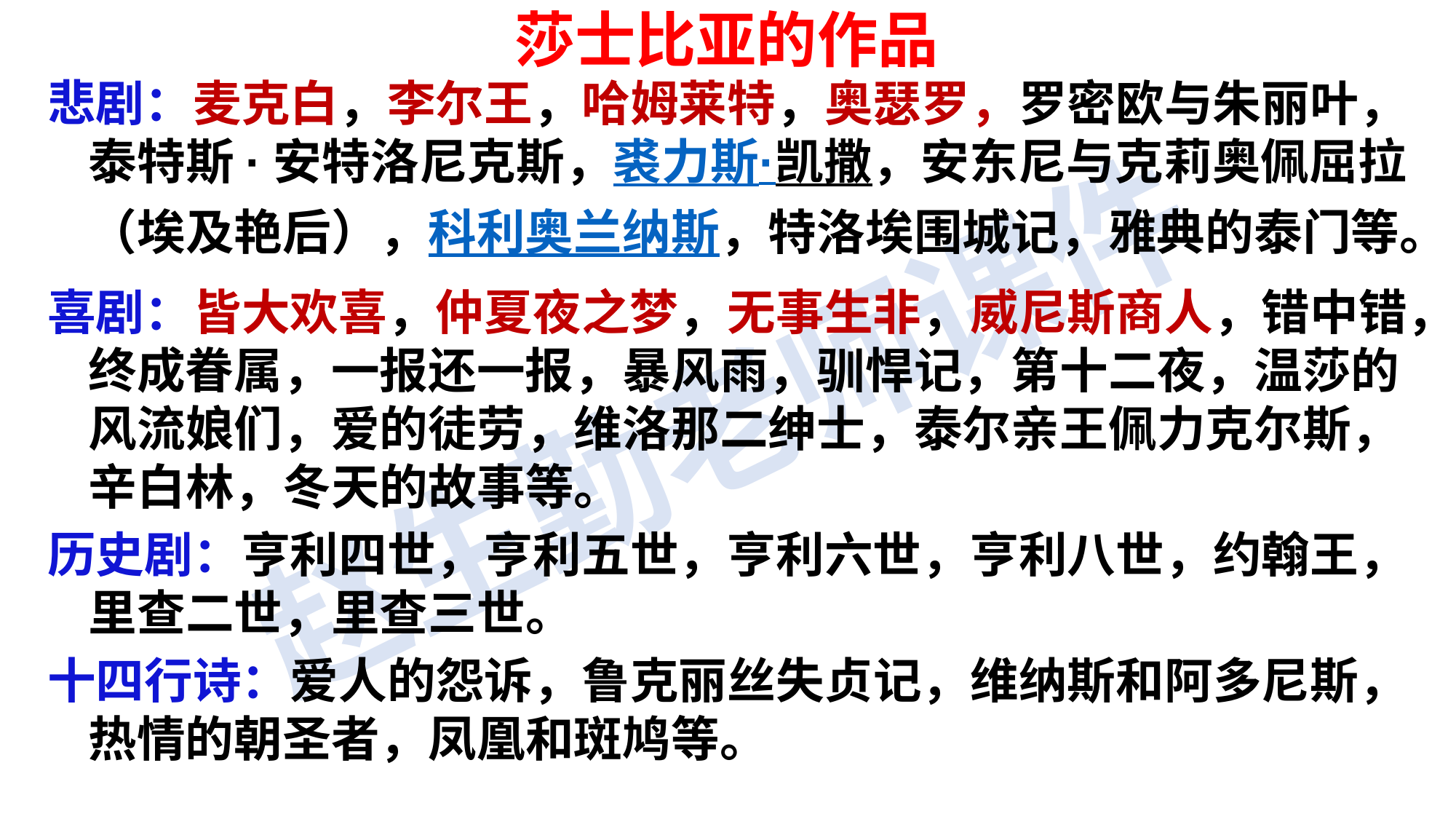

莎士比亚的作品
悲剧：麦克白，李尔王，哈姆莱特，奥瑟罗，罗密欧与朱丽叶，泰特斯·安特洛尼克斯，裘力斯·凯撒，安东尼与克莉奥佩屈拉（埃及艳后），科利奥兰纳斯，特洛埃围城记，雅典的泰门等。
喜剧：皆大欢喜，仲夏夜之梦，无事生非，威尼斯商人，错中错，终成眷属，一报还一报，暴风雨，驯悍记，第十二夜，温莎的风流娘们，爱的徒劳，维洛那二绅士，泰尔亲王佩力克尔斯，辛白林，冬天的故事等。
历史剧：亨利四世，亨利五世，亨利六世，亨利八世，约翰王，里查二世，里查三世。
十四行诗：爱人的怨诉，鲁克丽丝失贞记，维纳斯和阿多尼斯，热情的朝圣者，凤凰和斑鸠等。